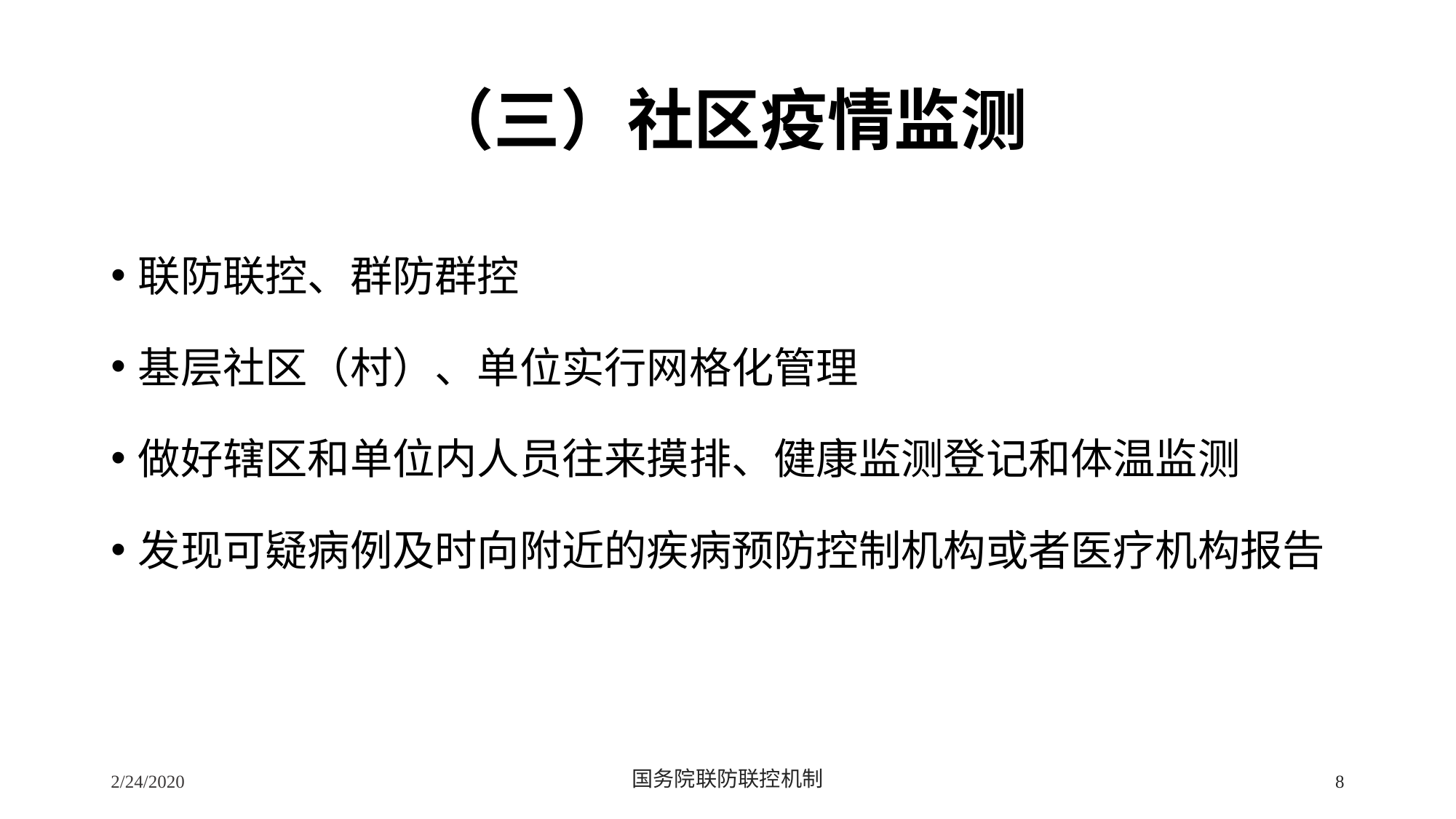

# （三）社区疫情监测
联防联控、群防群控
基层社区（村）、单位实行网格化管理
做好辖区和单位内人员往来摸排、健康监测登记和体温监测
发现可疑病例及时向附近的疾病预防控制机构或者医疗机构报告
2/24/2020
国务院联防联控机制
8